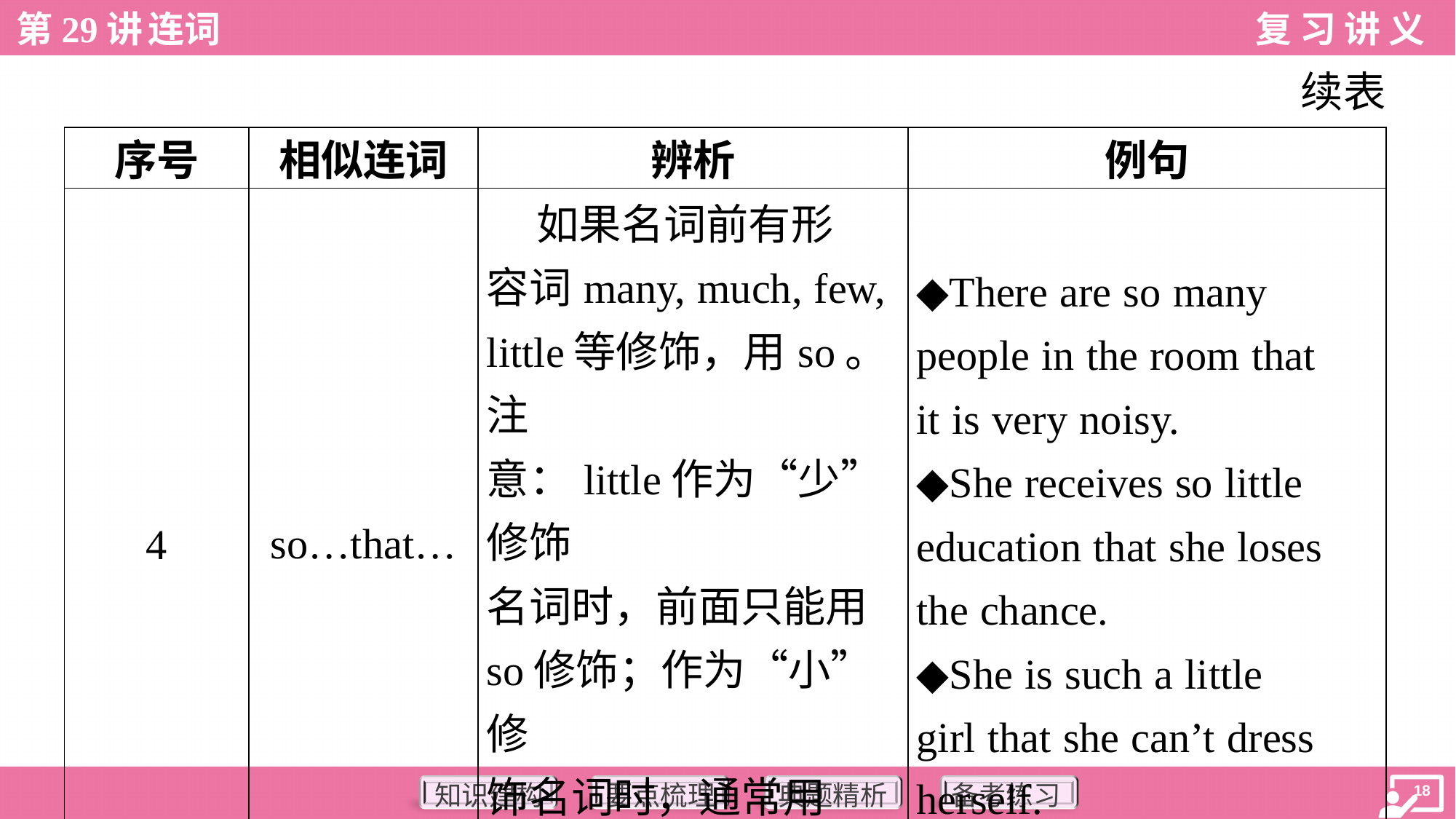

续表
| 序号 | 相似连词 | 辨析 | 例句 |
| --- | --- | --- | --- |
| 4 | so…that… | 如果名词前有形 容词many, much, few, little等修饰，用so。注 意：little作为“少”修饰 名词时，前面只能用 so修饰；作为“小”修 饰名词时，通常用 such。 | ◆There are so many people in the room that it is very noisy. ◆She receives so little education that she loses the chance. ◆She is such a little girl that she can’t dress herself. |